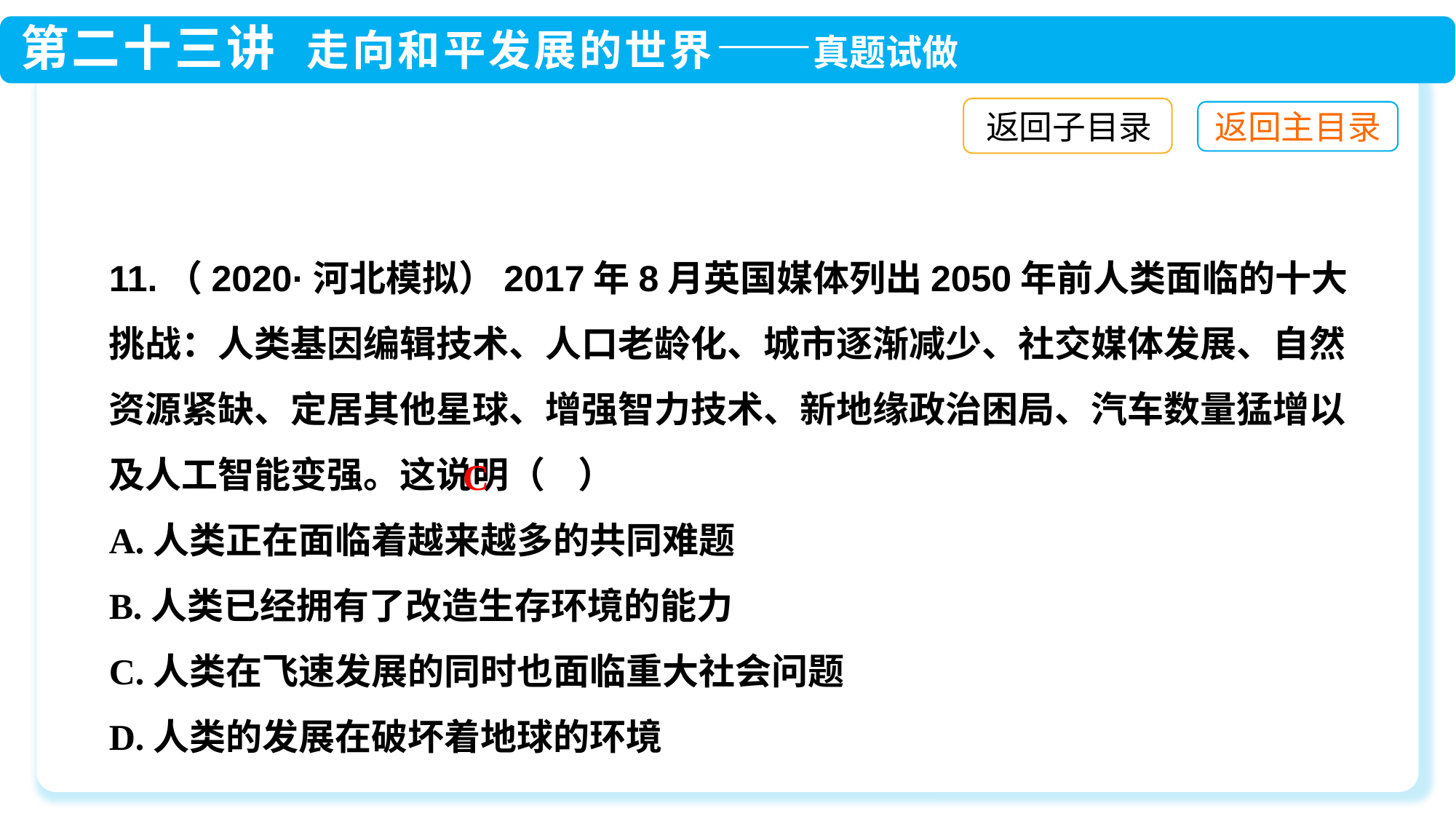

返回子目录
11.（2020·河北模拟）2017年8月英国媒体列出2050年前人类面临的十大挑战：人类基因编辑技术、人口老龄化、城市逐渐减少、社交媒体发展、自然资源紧缺、定居其他星球、增强智力技术、新地缘政治困局、汽车数量猛增以及人工智能变强。这说明（    ）
A.人类正在面临着越来越多的共同难题
B.人类已经拥有了改造生存环境的能力
C.人类在飞速发展的同时也面临重大社会问题
D.人类的发展在破坏着地球的环境
C